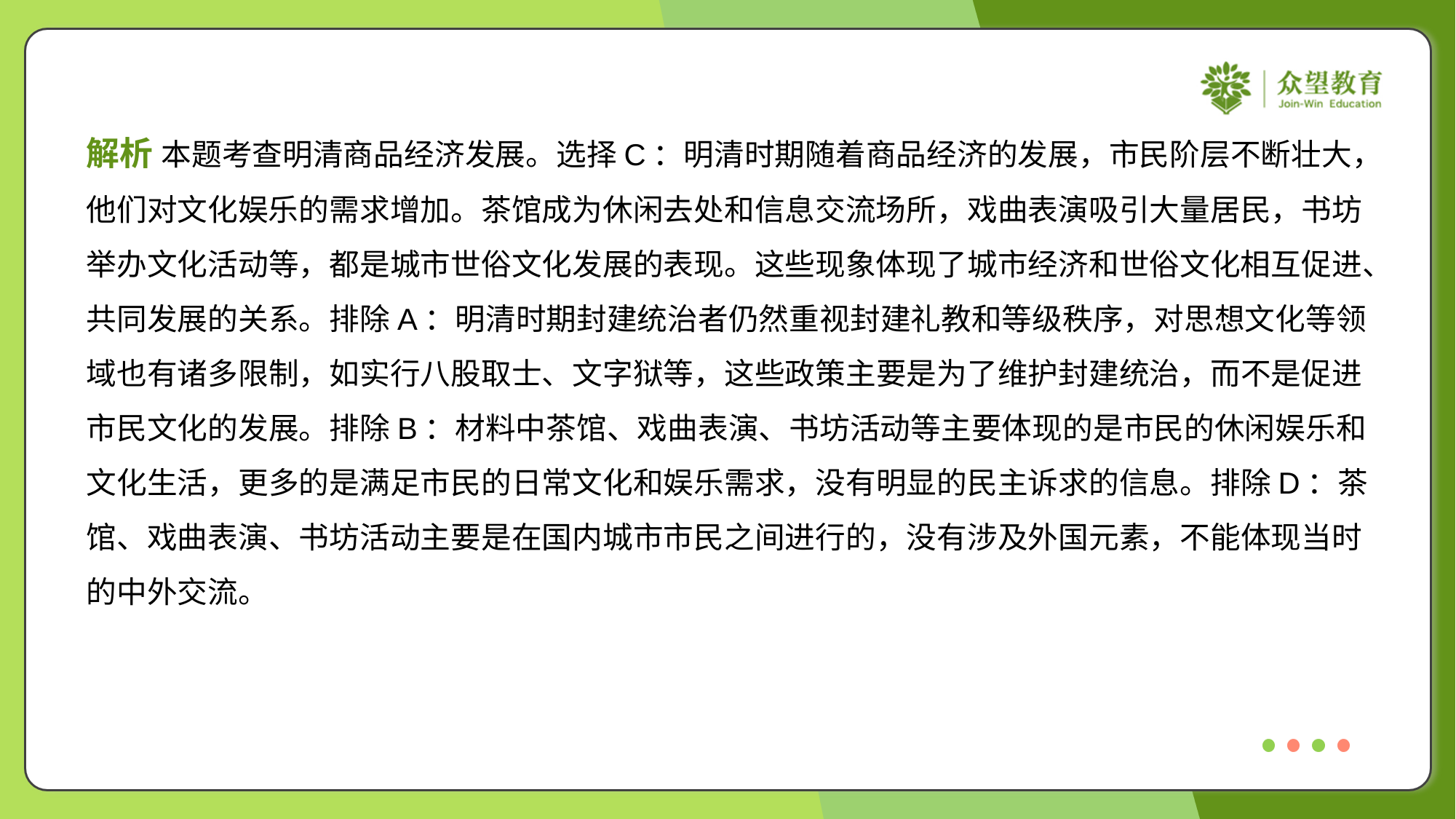

解析 本题考查明清商品经济发展。选择C：明清时期随着商品经济的发展，市民阶层不断壮大，
他们对文化娱乐的需求增加。茶馆成为休闲去处和信息交流场所，戏曲表演吸引大量居民，书坊
举办文化活动等，都是城市世俗文化发展的表现。这些现象体现了城市经济和世俗文化相互促进、
共同发展的关系。排除A：明清时期封建统治者仍然重视封建礼教和等级秩序，对思想文化等领
域也有诸多限制，如实行八股取士、文字狱等，这些政策主要是为了维护封建统治，而不是促进
市民文化的发展。排除B：材料中茶馆、戏曲表演、书坊活动等主要体现的是市民的休闲娱乐和
文化生活，更多的是满足市民的日常文化和娱乐需求，没有明显的民主诉求的信息。排除D：茶
馆、戏曲表演、书坊活动主要是在国内城市市民之间进行的，没有涉及外国元素，不能体现当时
的中外交流。